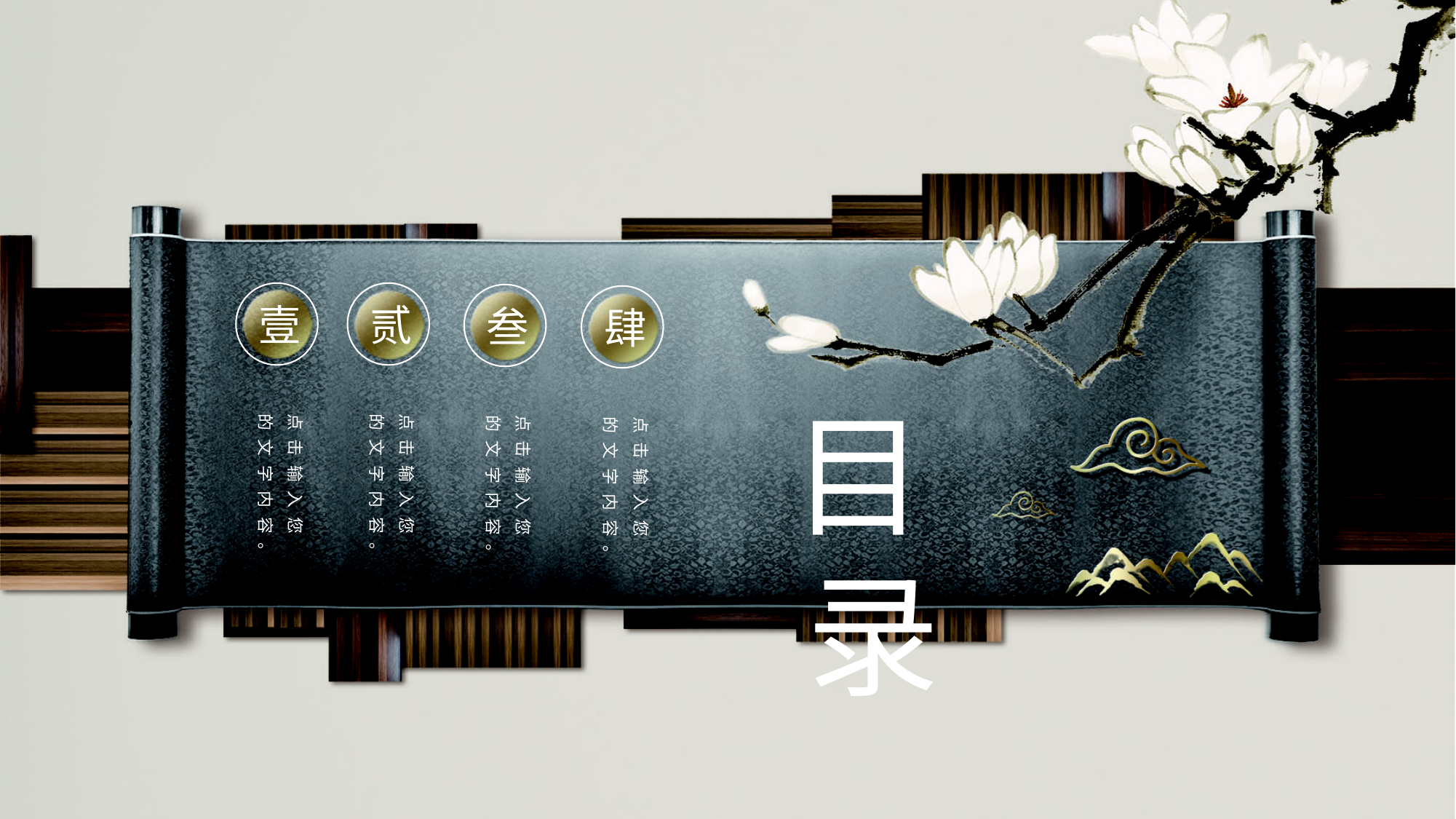

壹
点击输入您的文字内容。
贰
点击输入您的文字内容。
叁
点击输入您的文字内容。
肆
点击输入您的文字内容。
目  录